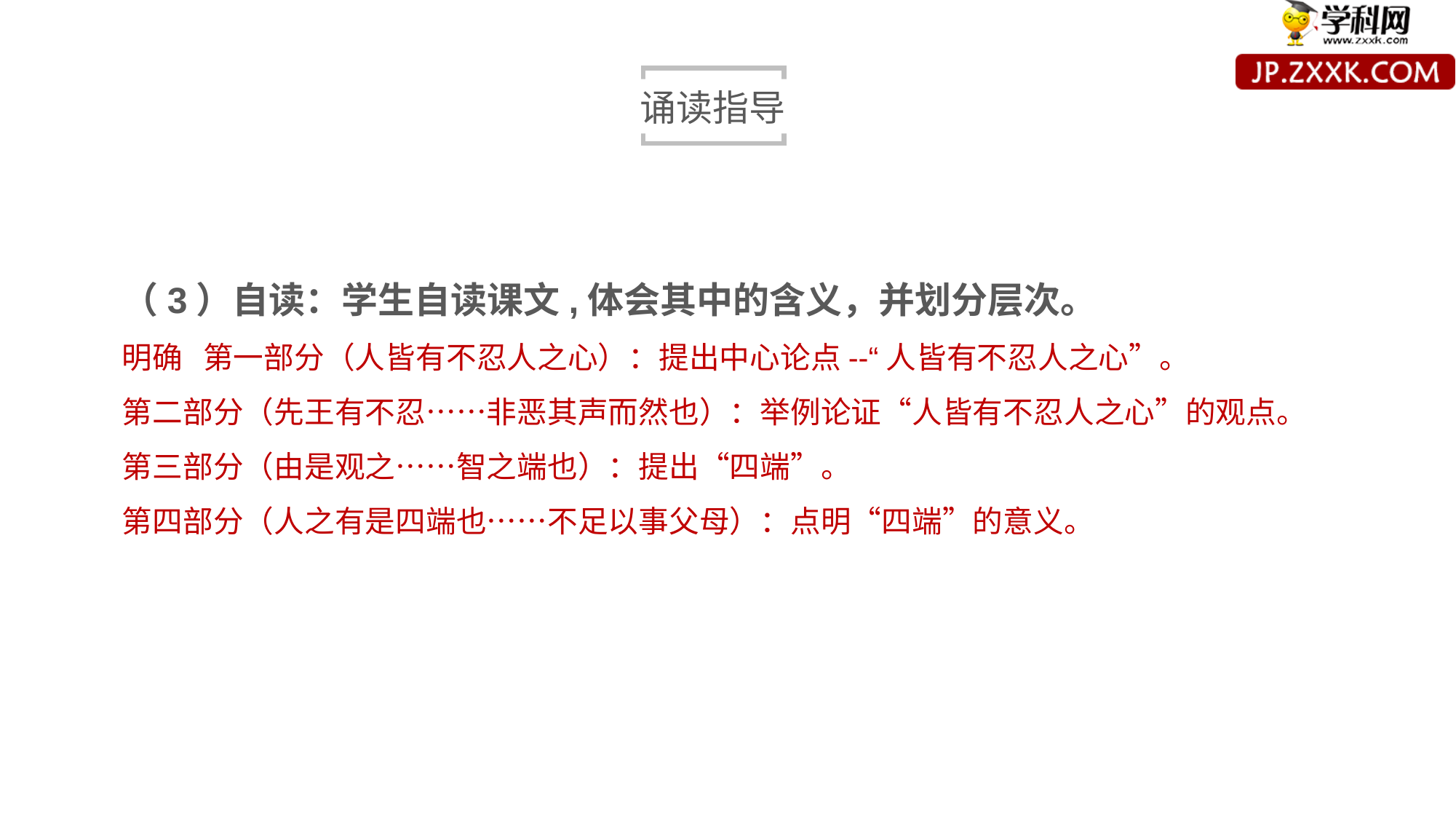

诵读指导
（3）自读：学生自读课文,体会其中的含义，并划分层次。
明确   第一部分（人皆有不忍人之心）：提出中心论点--“人皆有不忍人之心”。
第二部分（先王有不忍……非恶其声而然也）：举例论证“人皆有不忍人之心”的观点。
第三部分（由是观之……智之端也）：提出“四端”。
第四部分（人之有是四端也……不足以事父母）：点明“四端”的意义。